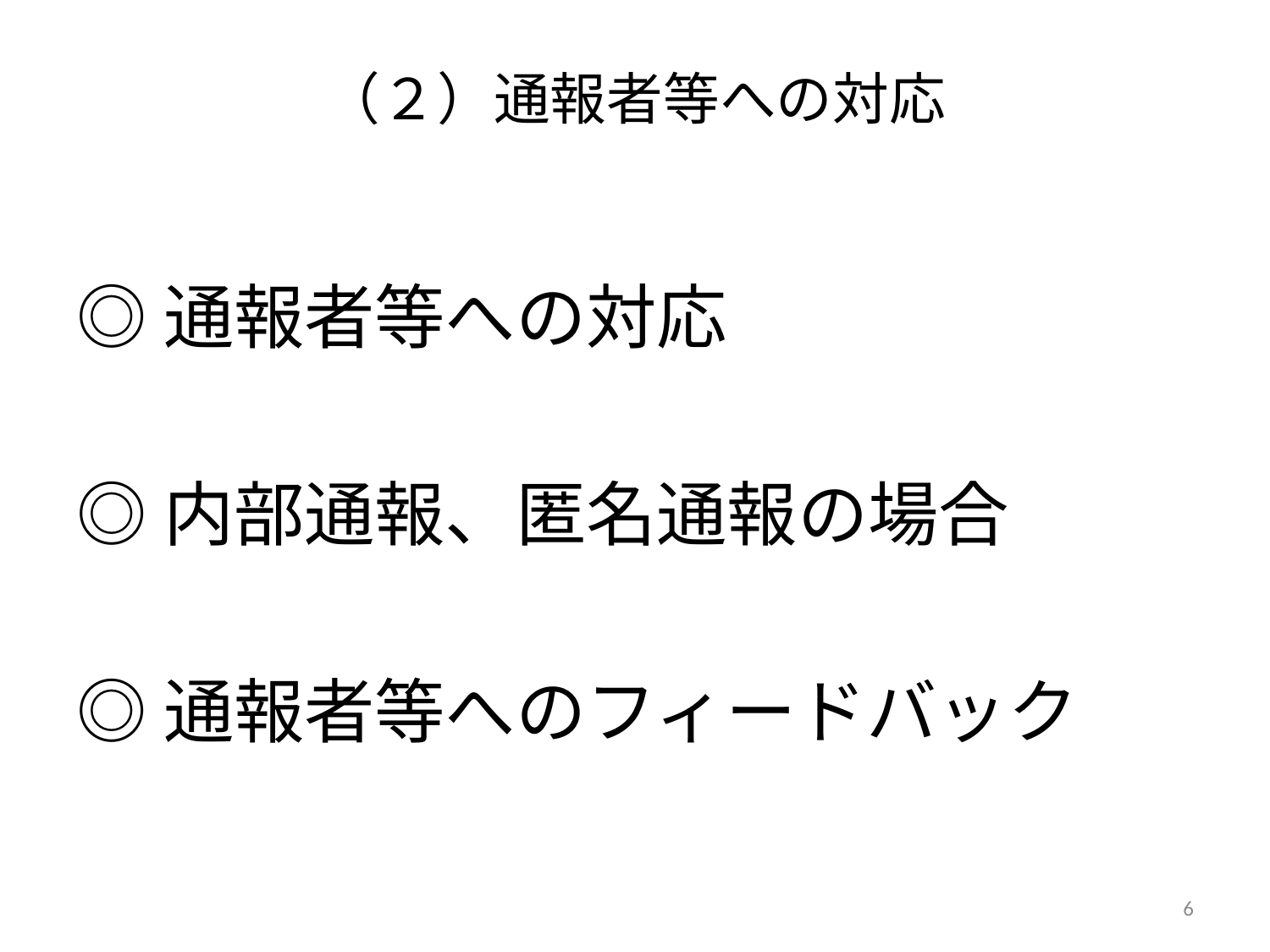

# （２）通報者等への対応
◎通報者等への対応

◎内部通報、匿名通報の場合

◎通報者等へのフィードバック

6